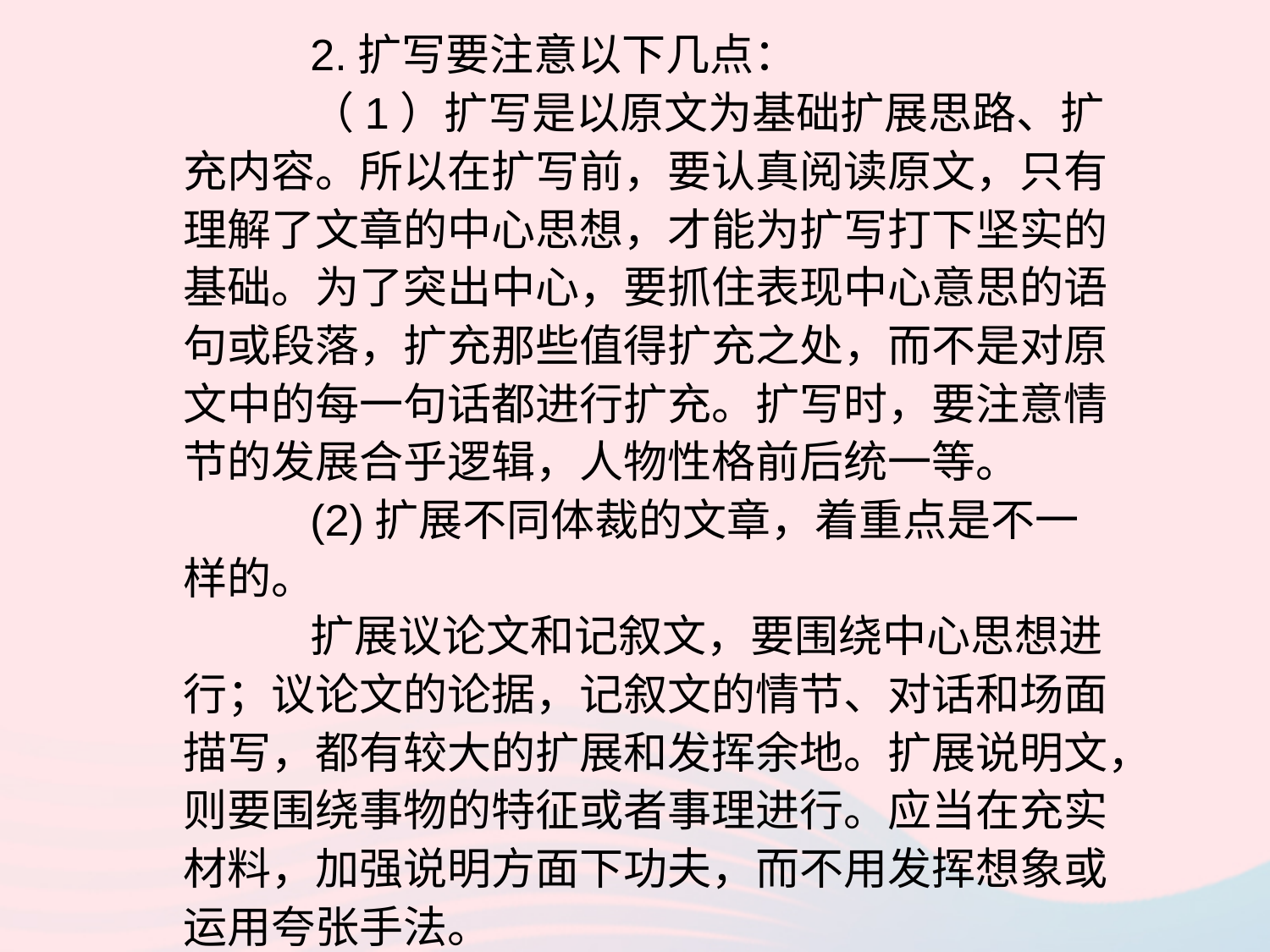

2.扩写要注意以下几点：
	（1）扩写是以原文为基础扩展思路、扩充内容。所以在扩写前，要认真阅读原文，只有理解了文章的中心思想，才能为扩写打下坚实的基础。为了突出中心，要抓住表现中心意思的语句或段落，扩充那些值得扩充之处，而不是对原文中的每一句话都进行扩充。扩写时，要注意情节的发展合乎逻辑，人物性格前后统一等。
	(2)扩展不同体裁的文章，着重点是不一样的。
	扩展议论文和记叙文，要围绕中心思想进行；议论文的论据，记叙文的情节、对话和场面描写，都有较大的扩展和发挥余地。扩展说明文，则要围绕事物的特征或者事理进行。应当在充实材料，加强说明方面下功夫，而不用发挥想象或运用夸张手法。